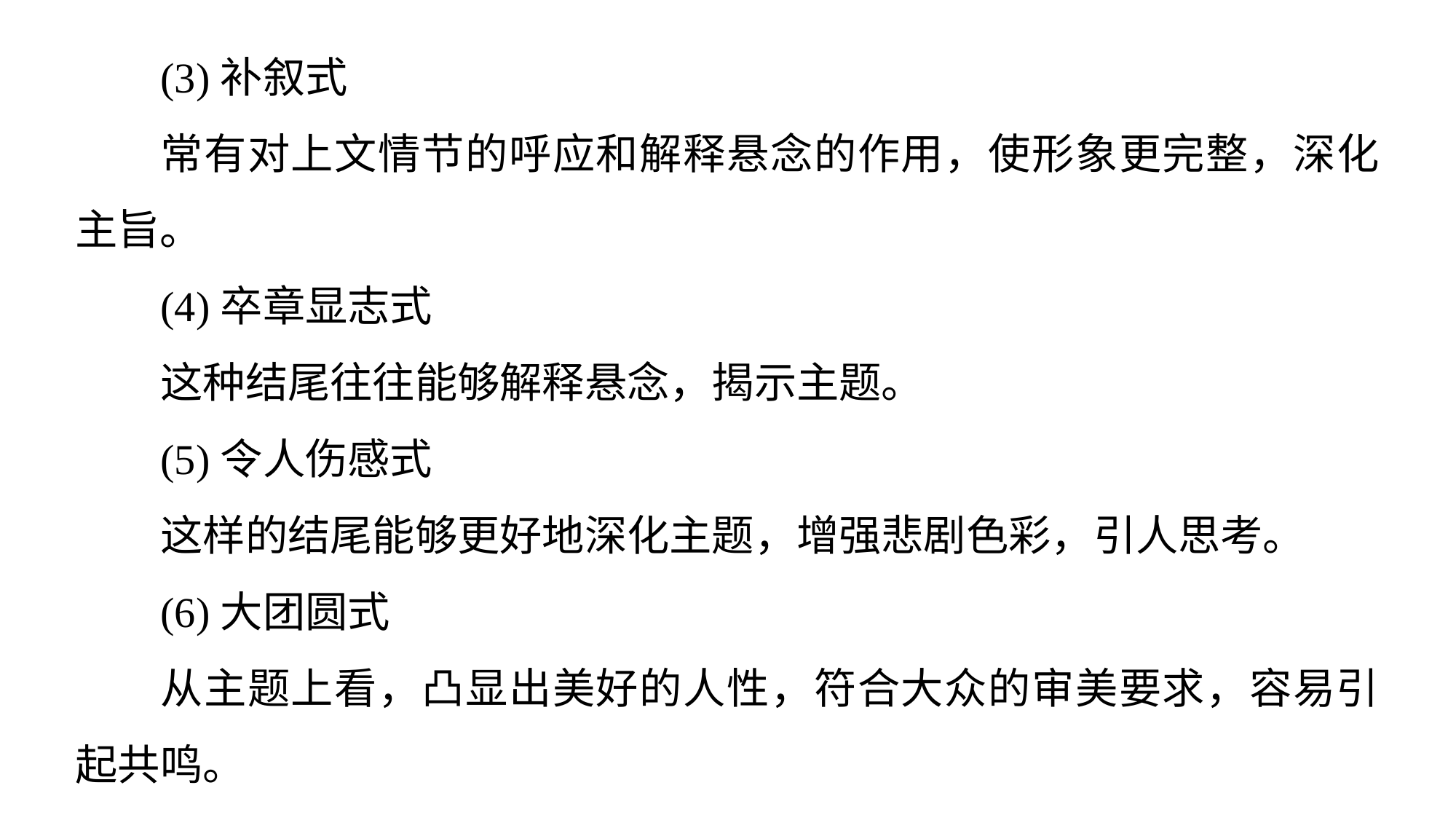

(3)补叙式
常有对上文情节的呼应和解释悬念的作用，使形象更完整，深化主旨。
(4)卒章显志式
这种结尾往往能够解释悬念，揭示主题。
(5)令人伤感式
这样的结尾能够更好地深化主题，增强悲剧色彩，引人思考。
(6)大团圆式
从主题上看，凸显出美好的人性，符合大众的审美要求，容易引起共鸣。